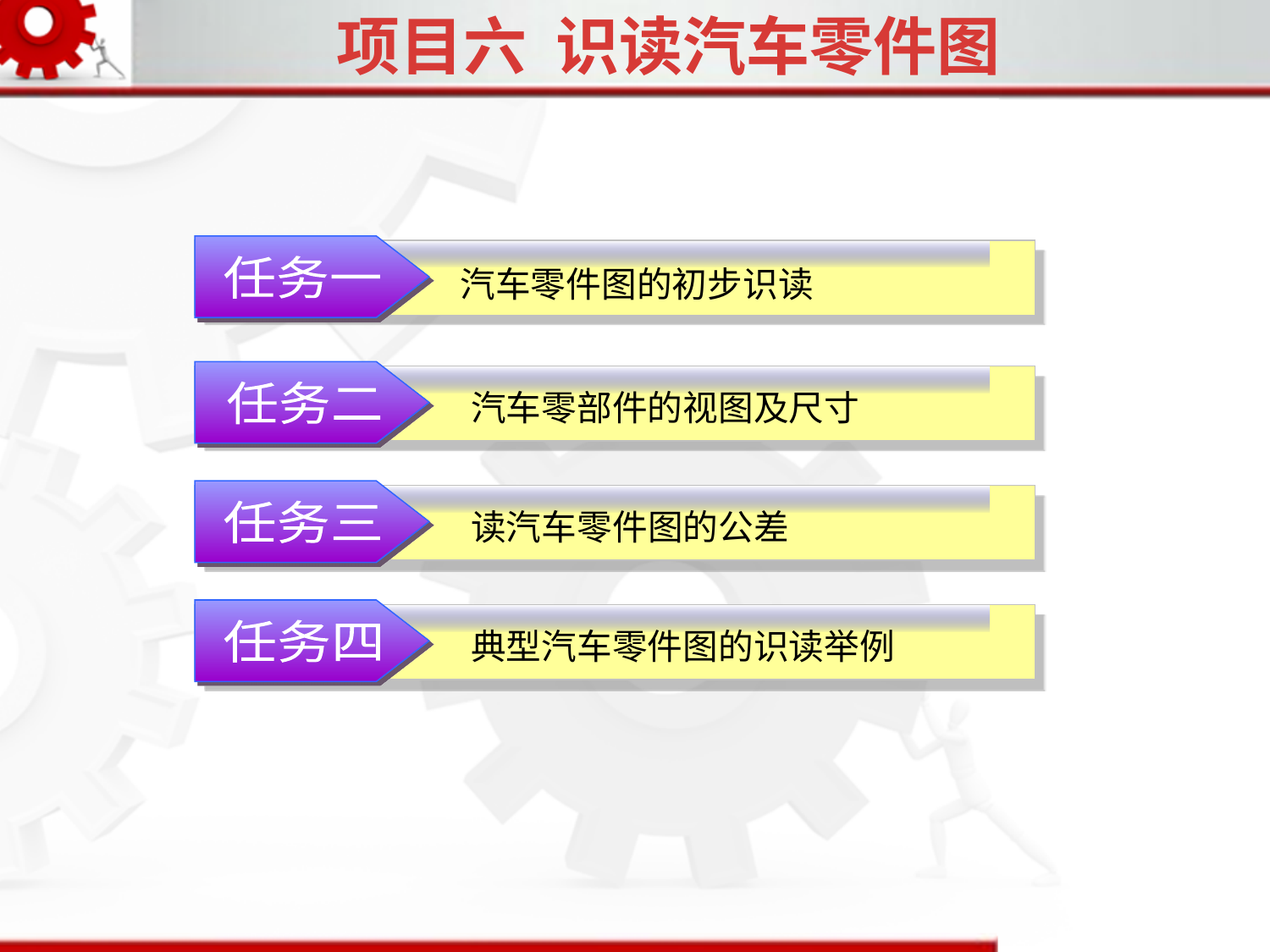

项目六  识读汽车零件图

任务一
汽车零件图的初步识读

汽车零部件的视图及尺寸
任务二

读汽车零件图的公差
任务三

典型汽车零件图的识读举例
任务四